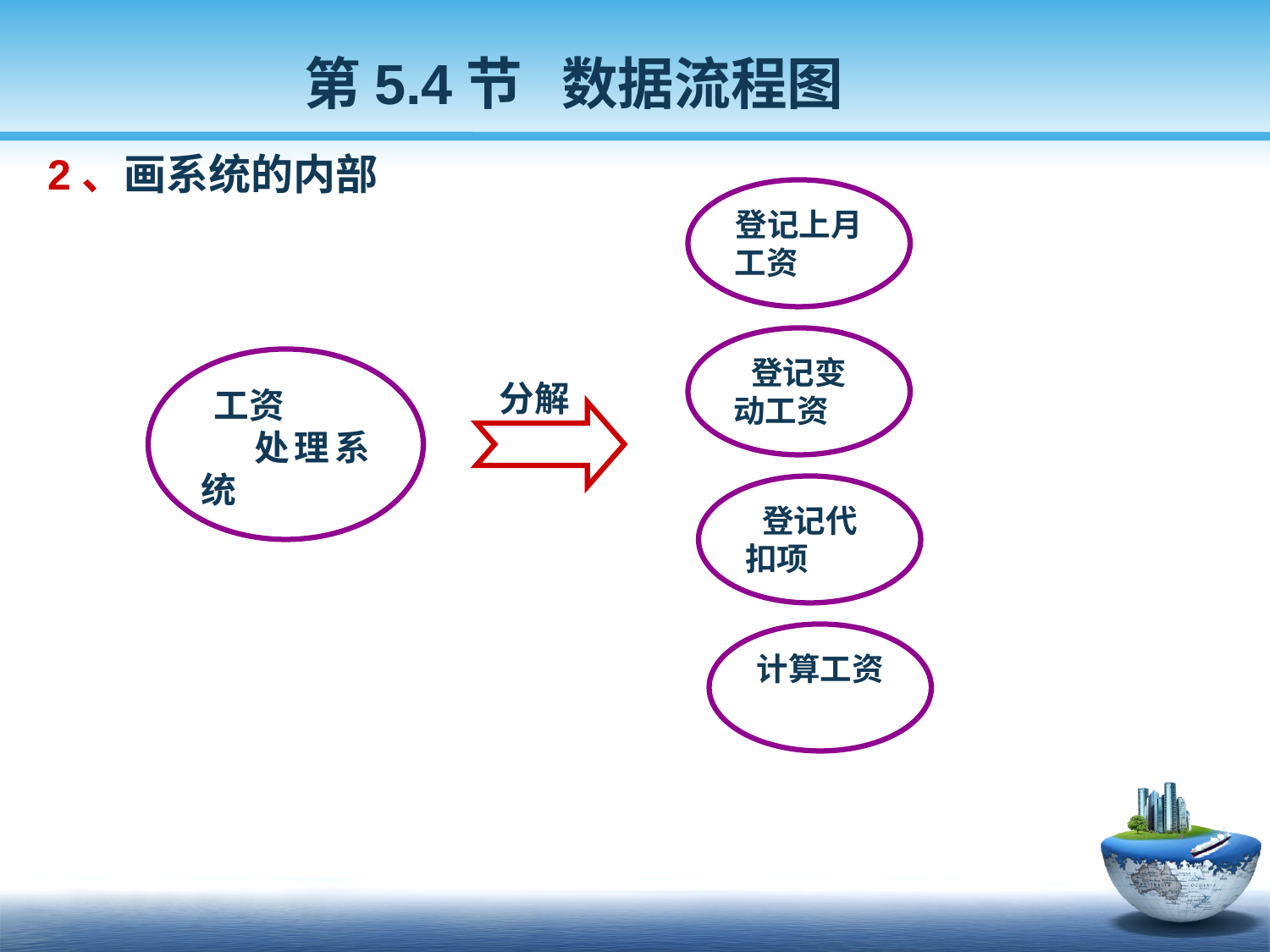

第5.4节   数据流程图
   2、画系统的内部
登记上月
工资

登记变
动工资

工资
   处理系统
分解

登记代
扣项

计算工资